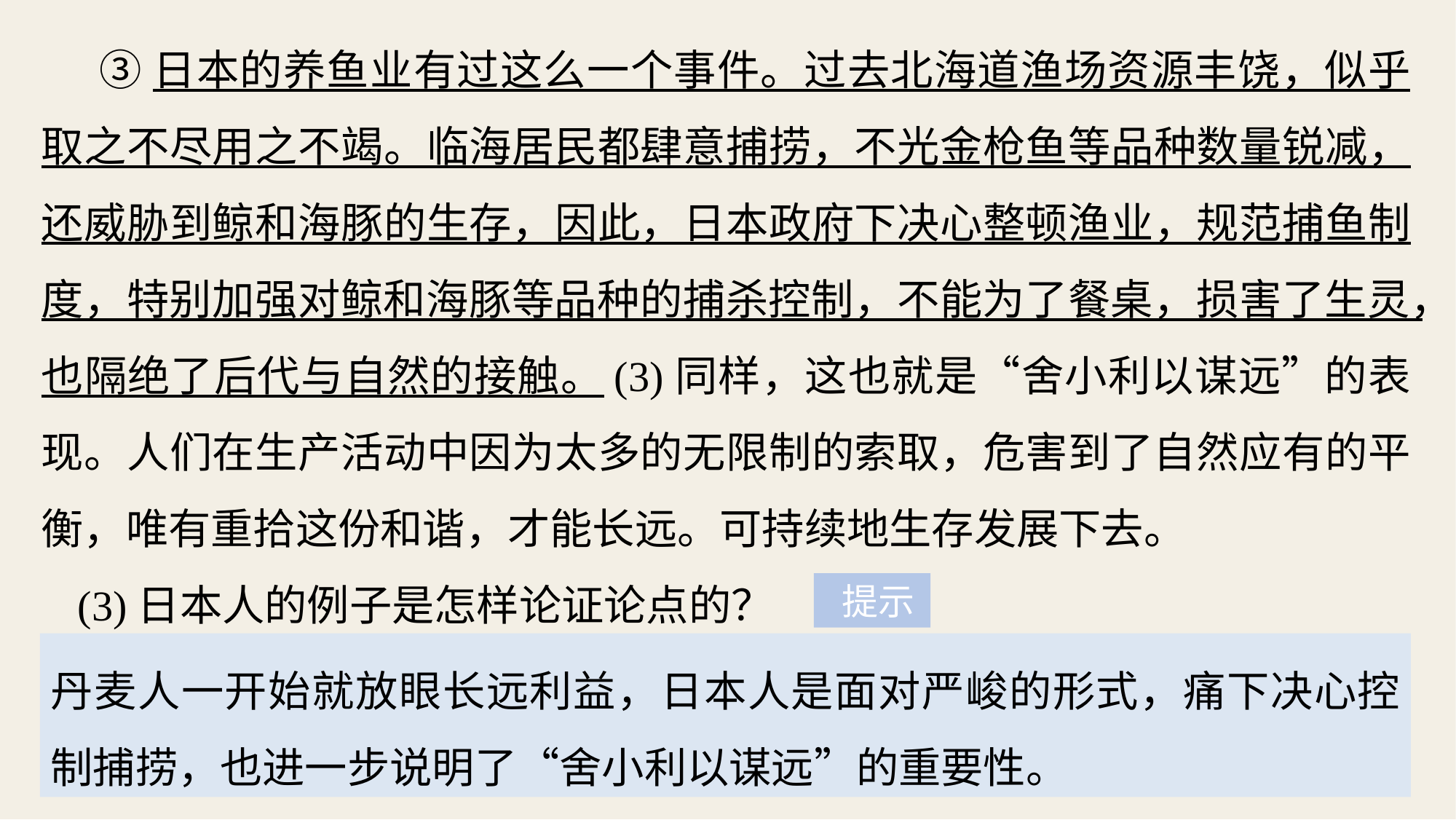

③日本的养鱼业有过这么一个事件。过去北海道渔场资源丰饶，似乎取之不尽用之不竭。临海居民都肆意捕捞，不光金枪鱼等品种数量锐减，还威胁到鲸和海豚的生存，因此，日本政府下决心整顿渔业，规范捕鱼制度，特别加强对鲸和海豚等品种的捕杀控制，不能为了餐桌，损害了生灵，也隔绝了后代与自然的接触。(3)同样，这也就是“舍小利以谋远”的表现。人们在生产活动中因为太多的无限制的索取，危害到了自然应有的平衡，唯有重拾这份和谐，才能长远。可持续地生存发展下去。
(3)日本人的例子是怎样论证论点的？
 提示
丹麦人一开始就放眼长远利益，日本人是面对严峻的形式，痛下决心控制捕捞，也进一步说明了“舍小利以谋远”的重要性。